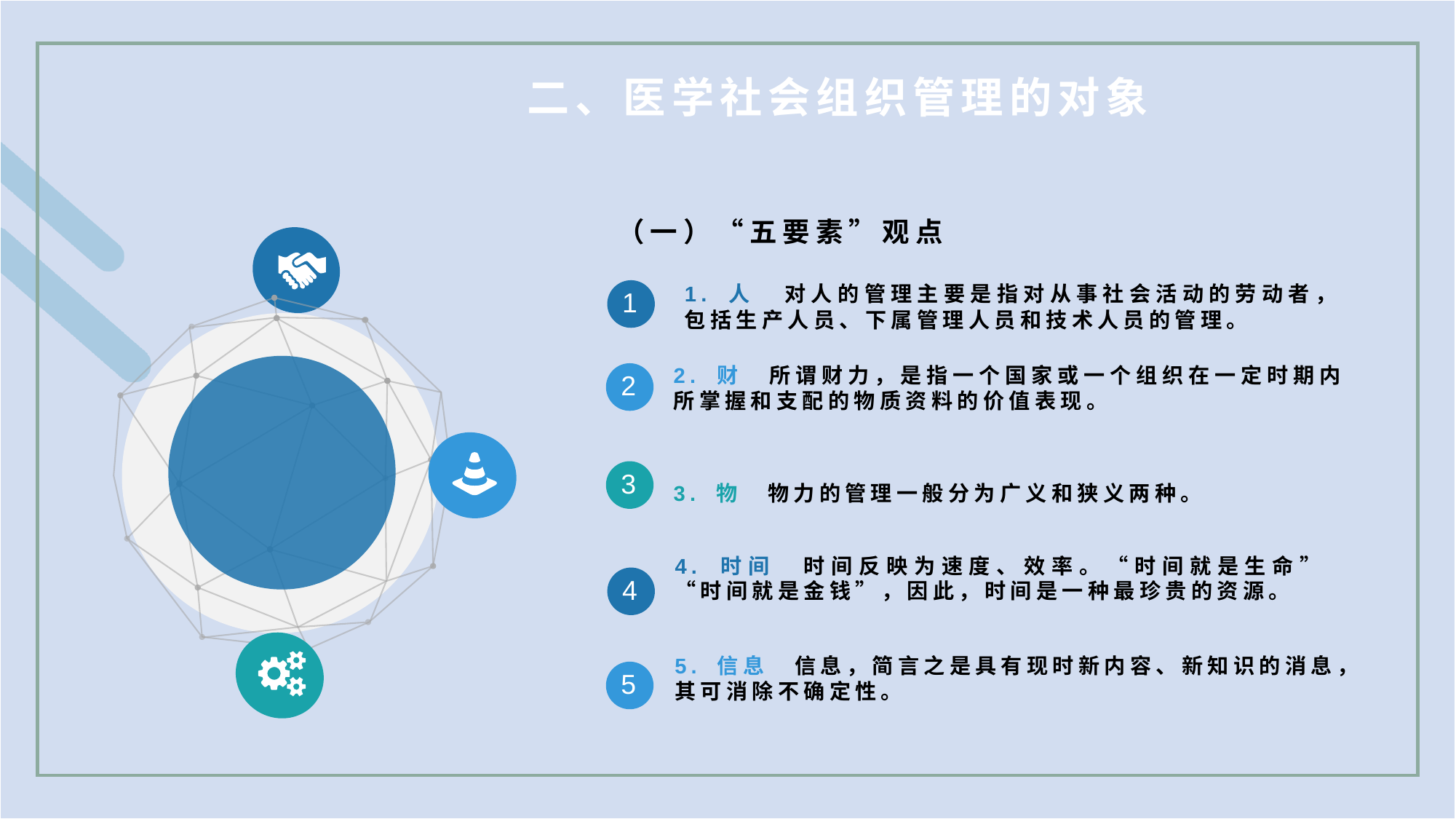

二、医学社会组织管理的对象
（一）“五要素”观点

1. 人　对人的管理主要是指对从事社会活动的劳动者，包括生产人员、下属管理人员和技术人员的管理。
1
2. 财　所谓财力，是指一个国家或一个组织在一定时期内所掌握和支配的物质资料的价值表现。
2
3
3. 物　物力的管理一般分为广义和狭义两种。
4. 时间　时间反映为速度、效率。“时间就是生命”“时间就是金钱”，因此，时间是一种最珍贵的资源。
4
5. 信息　信息，简言之是具有现时新内容、新知识的消息，其可消除不确定性。
5